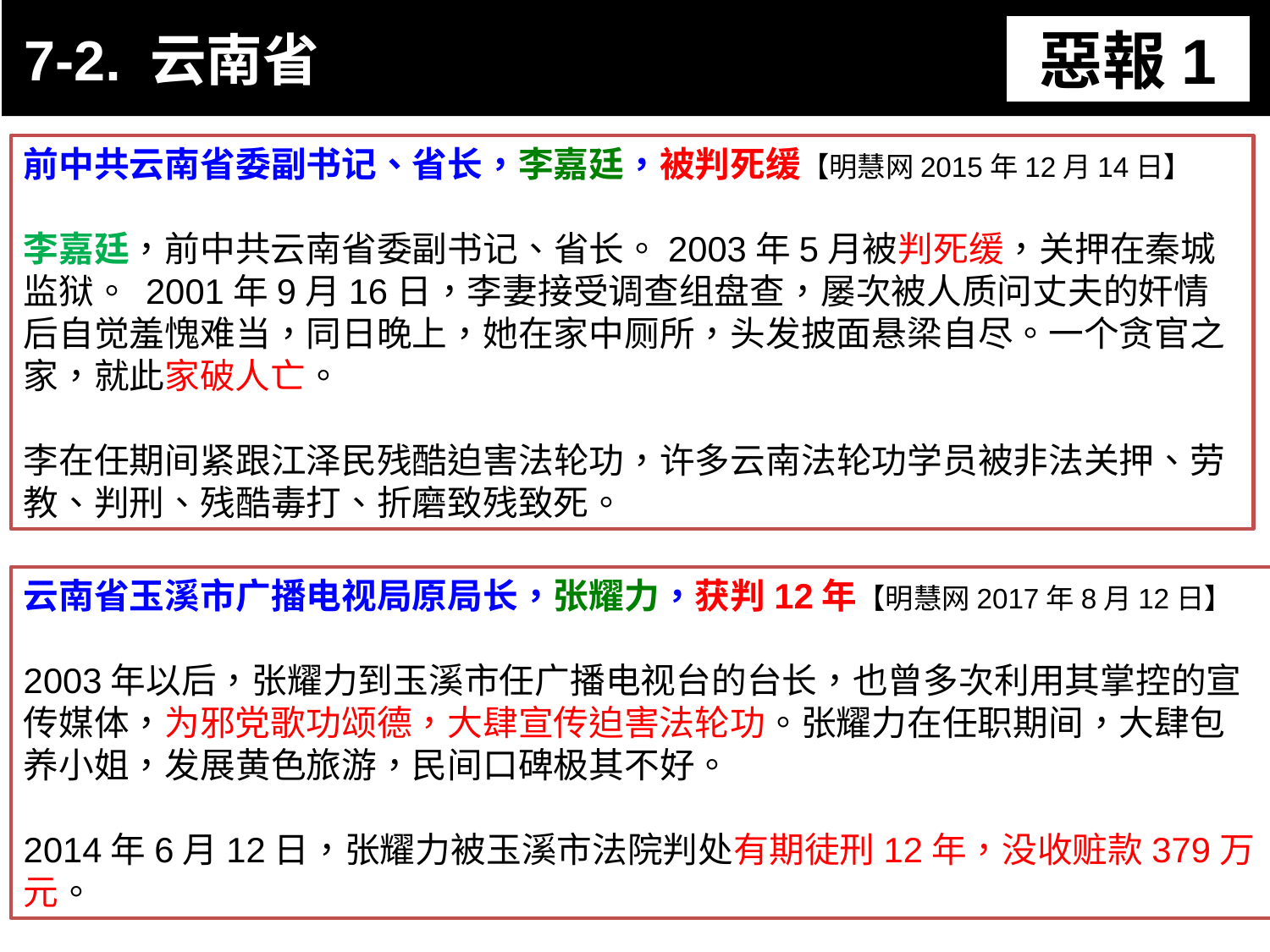

7-2. 云南省

惡報1
11-3. XX市官員惡報實例
前中共云南省委副书记、省长，李嘉廷，被判死缓【明慧网2015年12月14日】

李嘉廷，前中共云南省委副书记、省长。2003年5月被判死缓，关押在秦城监狱。 2001年9月16日，李妻接受调查组盘查，屡次被人质问丈夫的奸情后自觉羞愧难当，同日晚上，她在家中厕所，头发披面悬梁自尽。一个贪官之家，就此家破人亡。

李在任期间紧跟江泽民残酷迫害法轮功，许多云南法轮功学员被非法关押、劳教、判刑、残酷毒打、折磨致残致死。
云南省玉溪市广播电视局原局长，张耀力，获判12年【明慧网2017年8月12日】

2003年以后，张耀力到玉溪市任广播电视台的台长，也曾多次利用其掌控的宣传媒体，为邪党歌功颂德，大肆宣传迫害法轮功。张耀力在任职期间，大肆包养小姐，发展黄色旅游，民间口碑极其不好。

2014年6月12日，张耀力被玉溪市法院判处有期徒刑12年，没收赃款379万元。